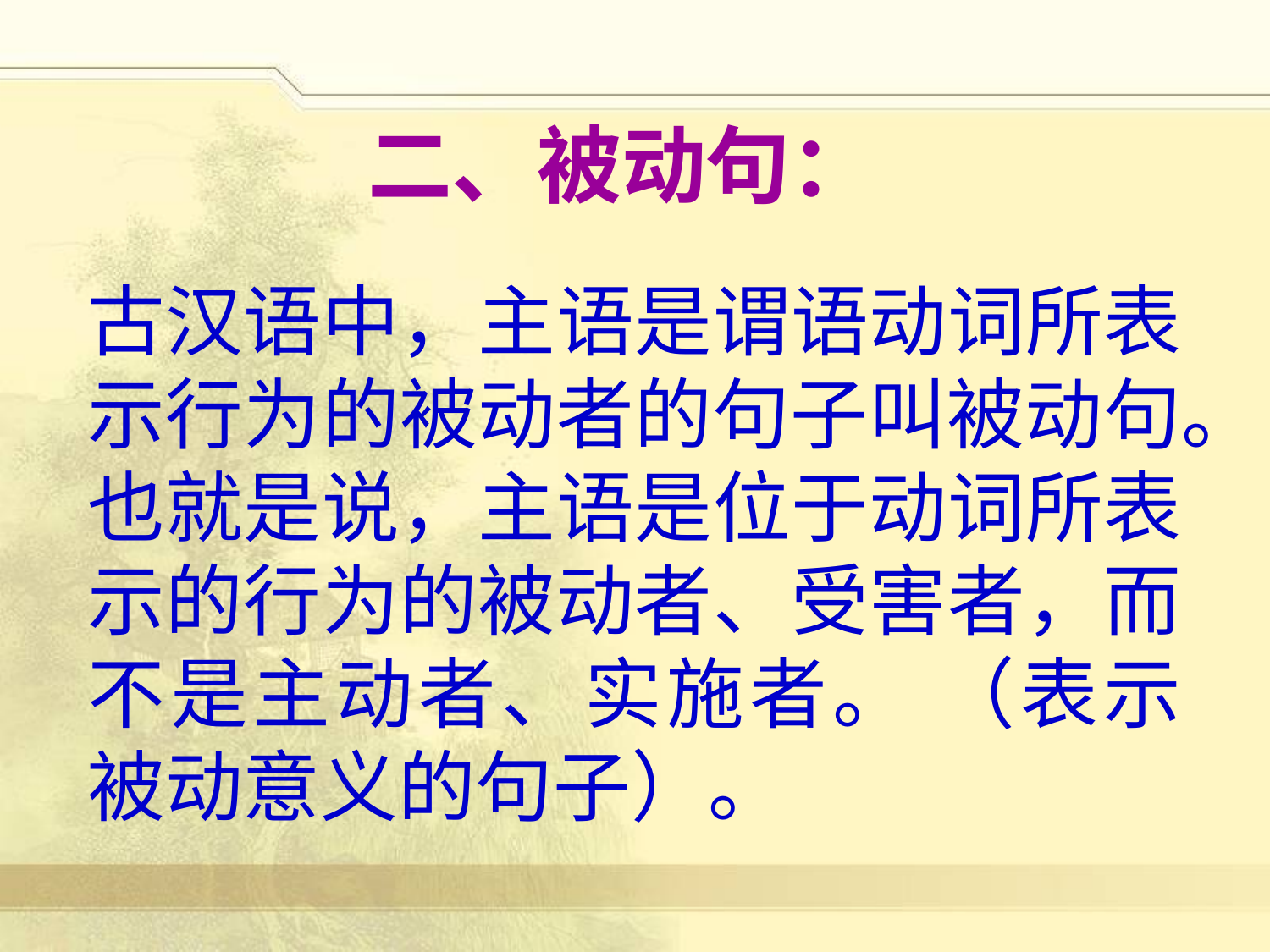

二、被动句：
古汉语中，主语是谓语动词所表示行为的被动者的句子叫被动句。也就是说，主语是位于动词所表示的行为的被动者、受害者，而不是主动者、实施者。 （表示被动意义的句子）。